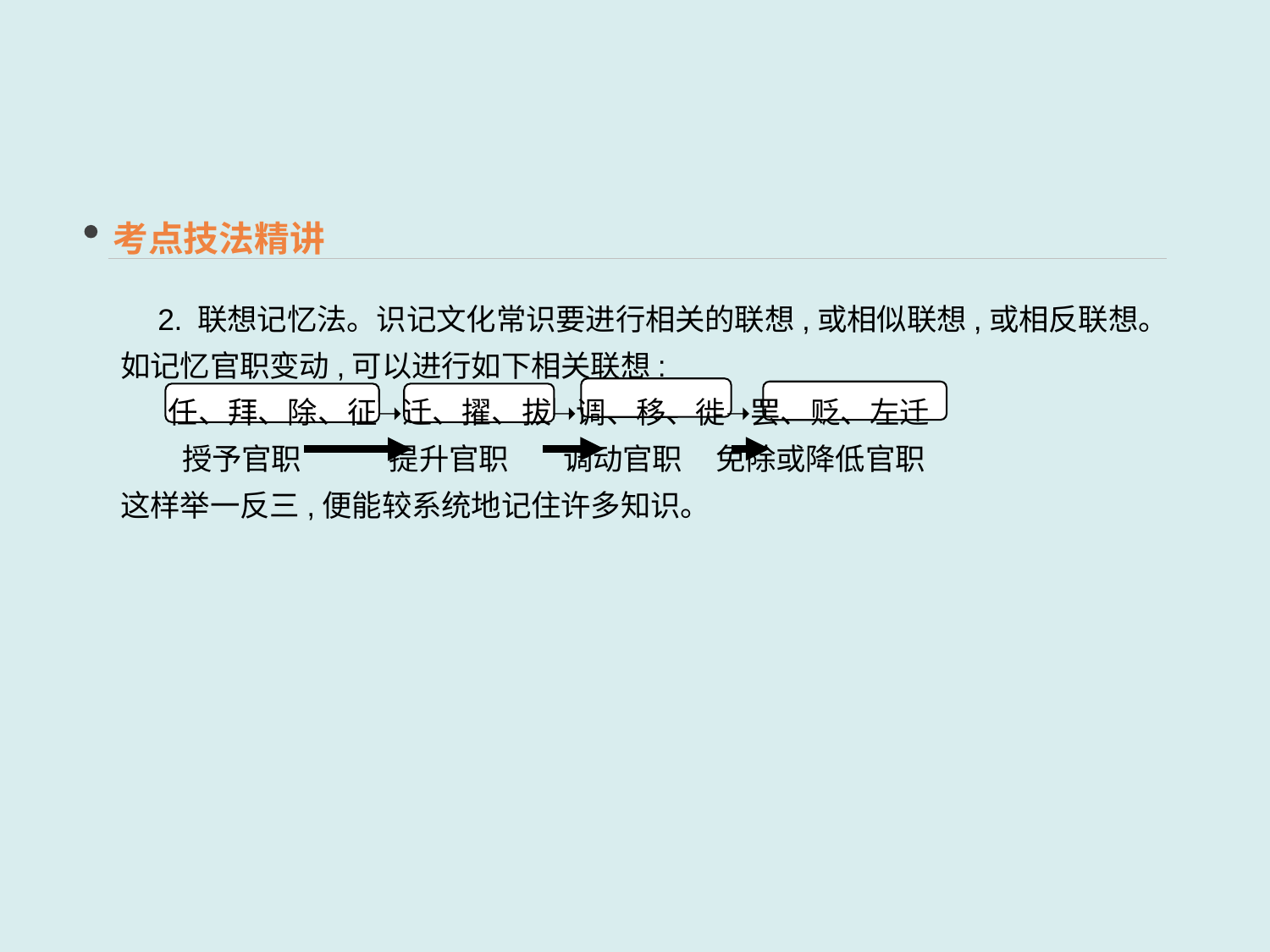

考点技法精讲

　2. 联想记忆法。识记文化常识要进行相关的联想,或相似联想,或相反联想。如记忆官职变动,可以进行如下相关联想:
      任、拜、除、征➝迁、擢、拔➝调、移、徙➝罢、贬、左迁
        授予官职             提升官职        调动官职     免除或降低官职
这样举一反三,便能较系统地记住许多知识。